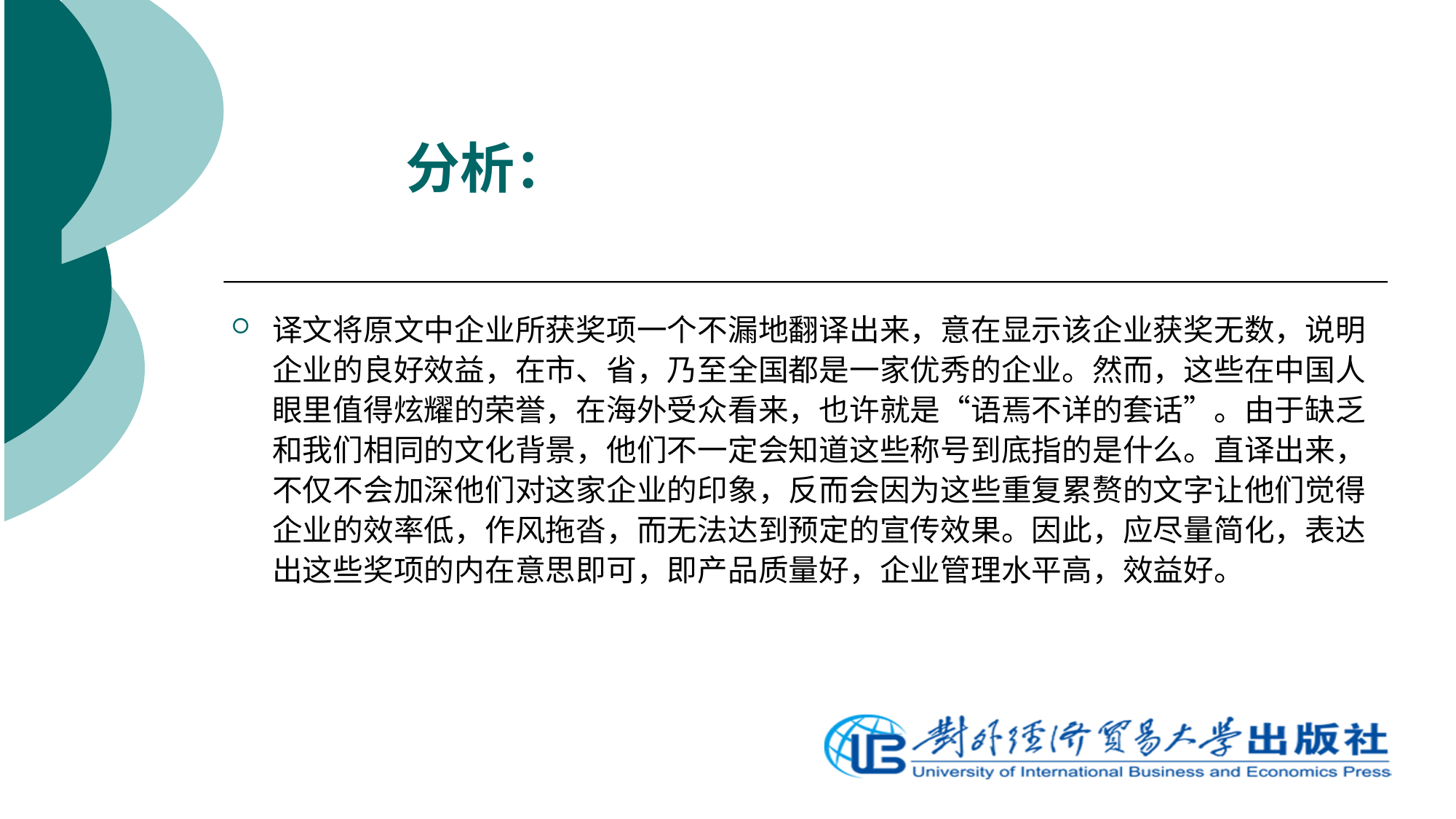

# 分析：
译文将原文中企业所获奖项一个不漏地翻译出来，意在显示该企业获奖无数，说明企业的良好效益，在市、省，乃至全国都是一家优秀的企业。然而，这些在中国人眼里值得炫耀的荣誉，在海外受众看来，也许就是“语焉不详的套话”。由于缺乏和我们相同的文化背景，他们不一定会知道这些称号到底指的是什么。直译出来，不仅不会加深他们对这家企业的印象，反而会因为这些重复累赘的文字让他们觉得企业的效率低，作风拖沓，而无法达到预定的宣传效果。因此，应尽量简化，表达出这些奖项的内在意思即可，即产品质量好，企业管理水平高，效益好。